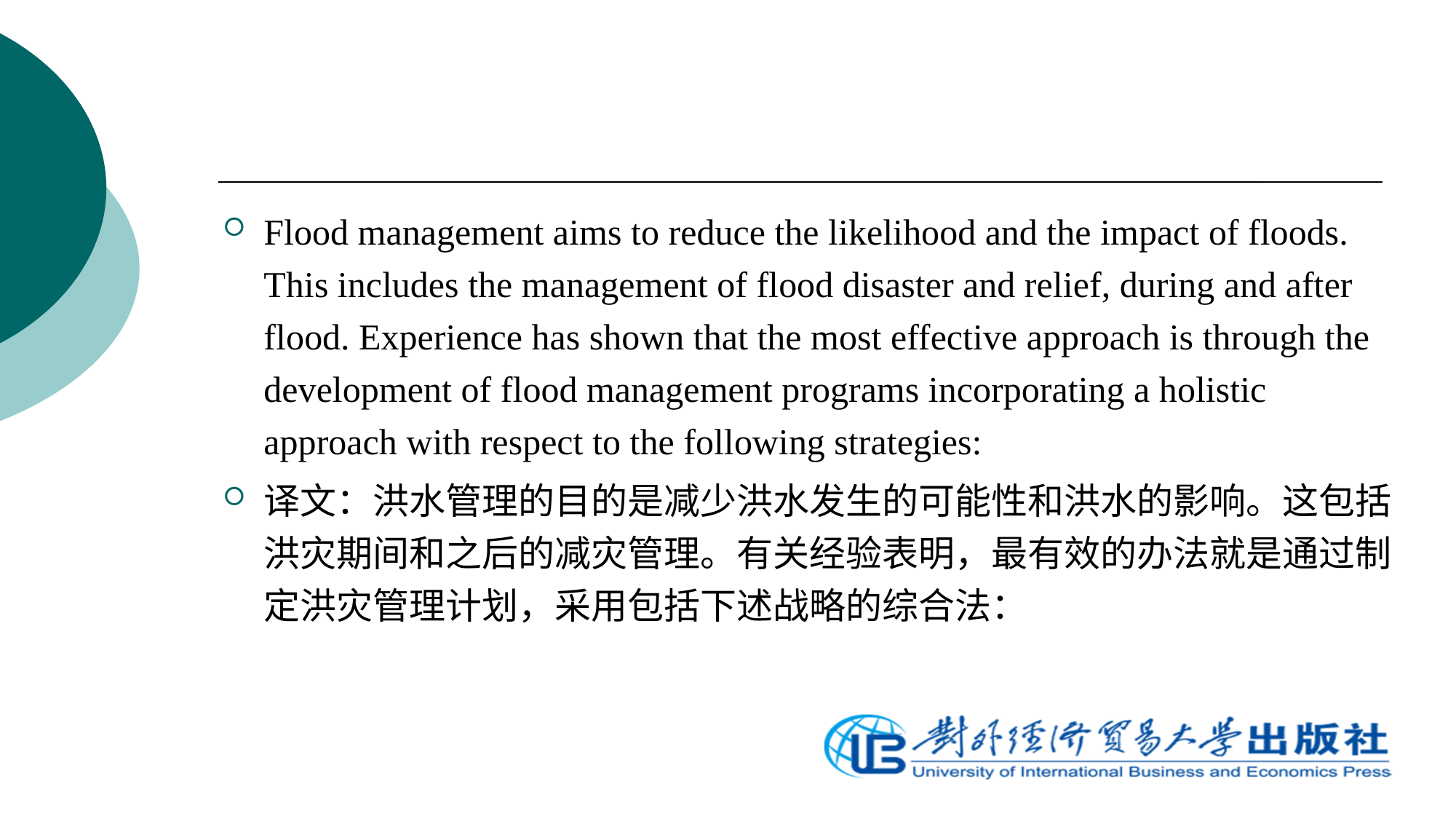

Flood management aims to reduce the likelihood and the impact of floods. This includes the management of flood disaster and relief, during and after flood. Experience has shown that the most effective approach is through the development of flood management programs incorporating a holistic approach with respect to the following strategies:
译文：洪水管理的目的是减少洪水发生的可能性和洪水的影响。这包括洪灾期间和之后的减灾管理。有关经验表明，最有效的办法就是通过制定洪灾管理计划，采用包括下述战略的综合法：